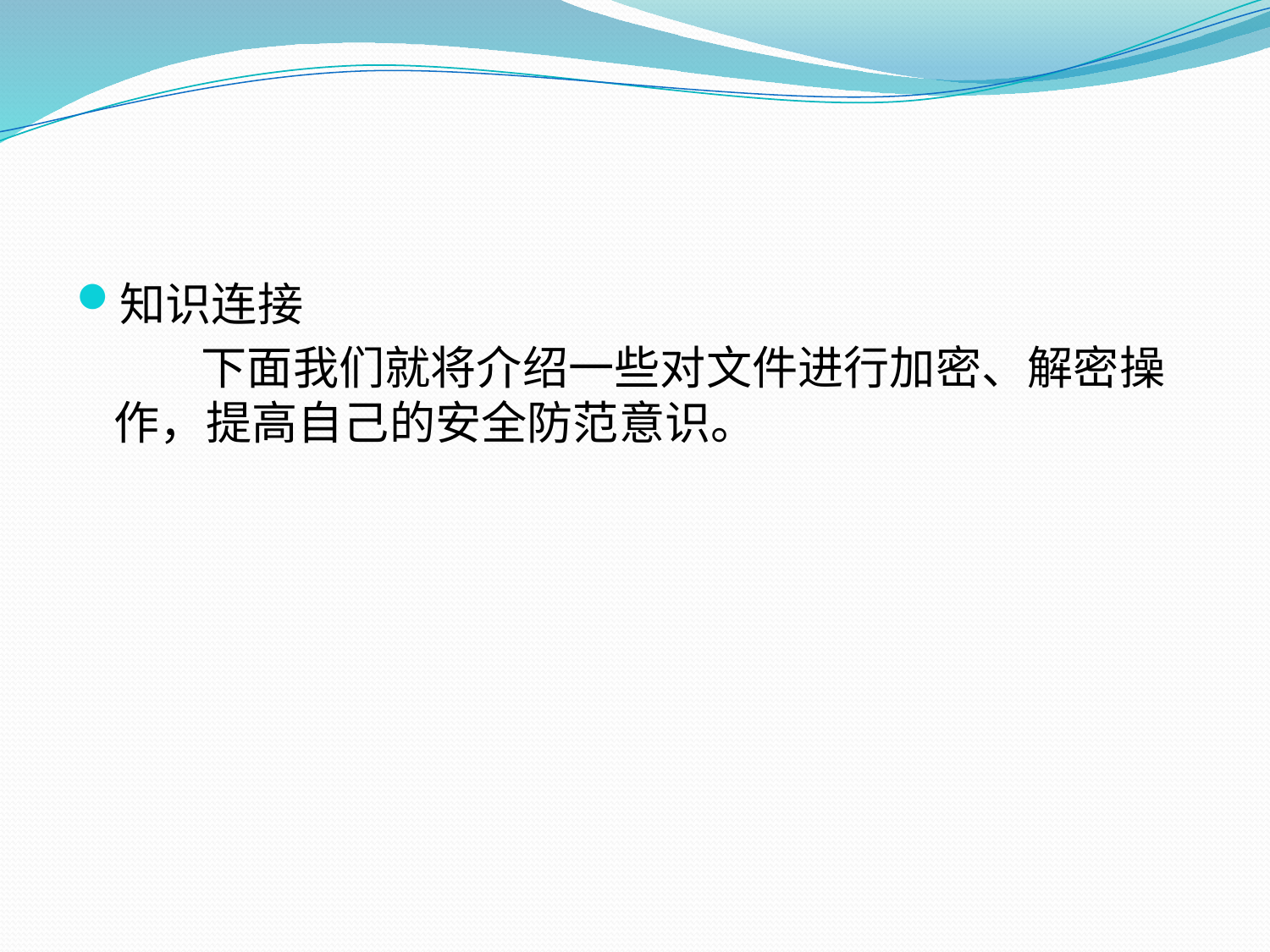

#
知识连接
           下面我们就将介绍一些对文件进行加密、解密操作，提高自己的安全防范意识。